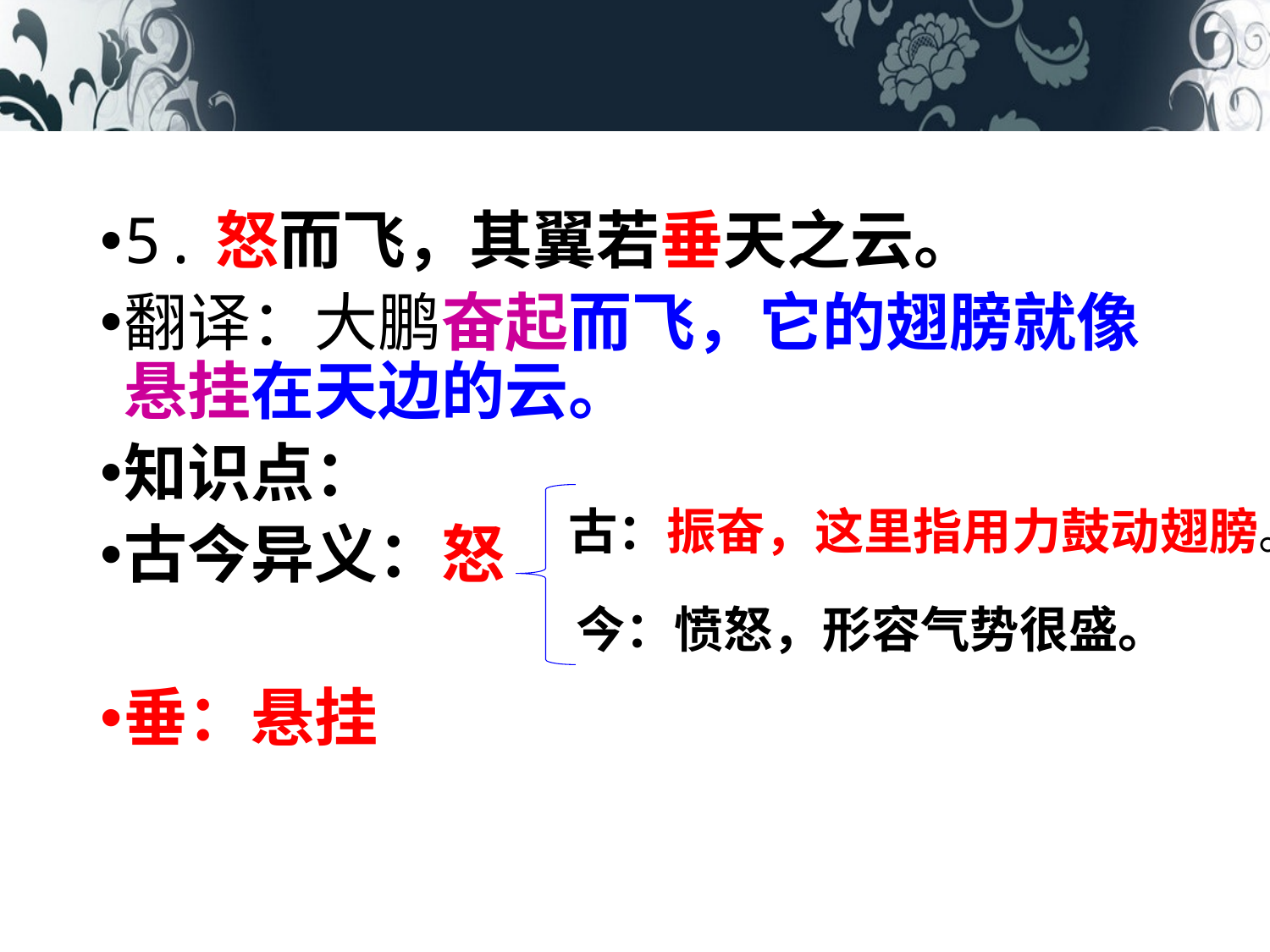

#
5.怒而飞，其翼若垂天之云。
翻译：大鹏奋起而飞，它的翅膀就像悬挂在天边的云。
知识点：
古今异义：怒

垂：悬挂

古：振奋，这里指用力鼓动翅膀。
今：愤怒，形容气势很盛。